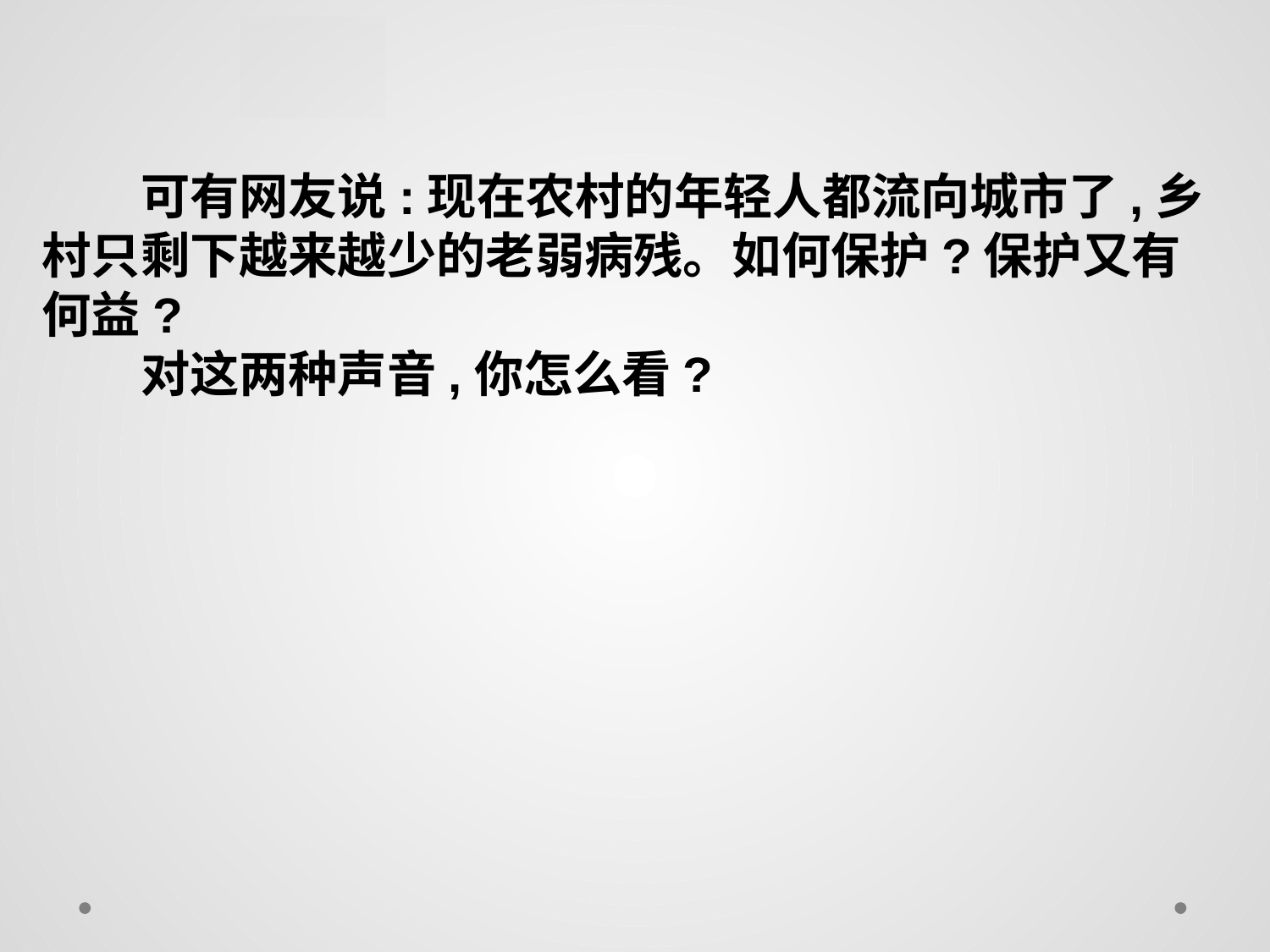

可有网友说:现在农村的年轻人都流向城市了,乡村只剩下越来越少的老弱病残。如何保护?保护又有何益?
　　对这两种声音,你怎么看?